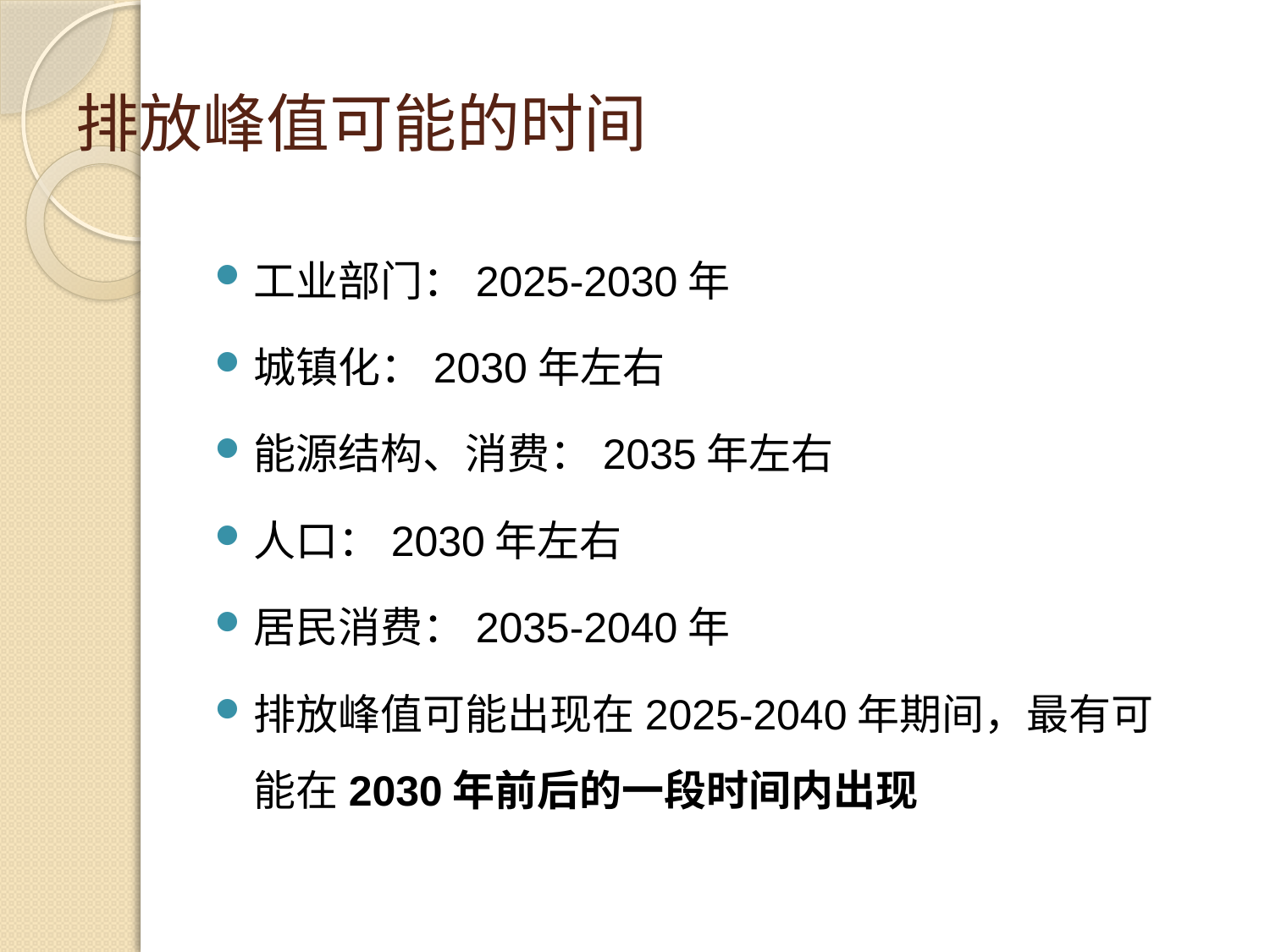

# 排放峰值可能的时间
工业部门：2025-2030年
城镇化：2030年左右
能源结构、消费：2035年左右
人口：2030年左右
居民消费：2035-2040年
排放峰值可能出现在2025-2040年期间，最有可能在2030年前后的一段时间内出现